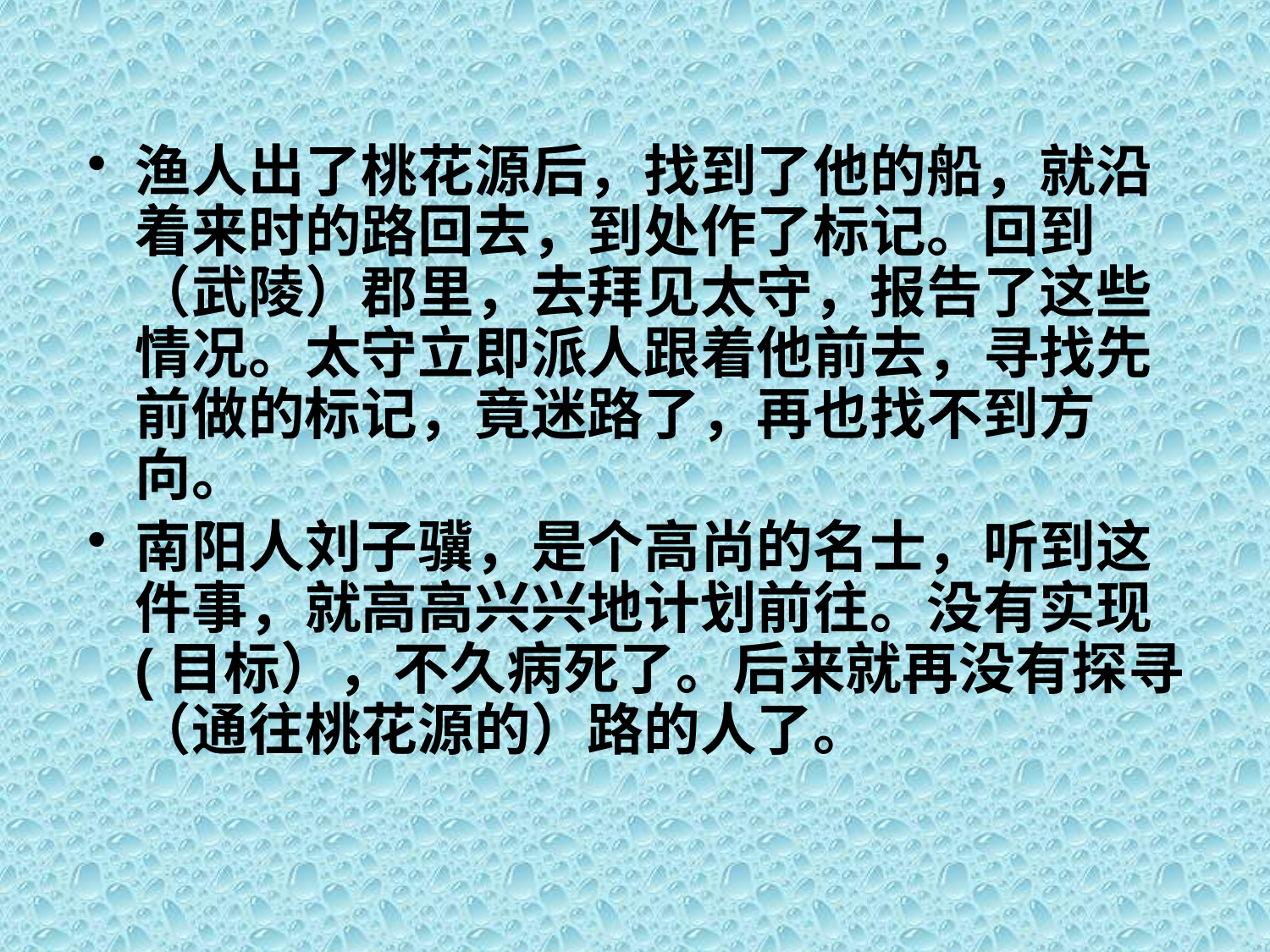

渔人出了桃花源后，找到了他的船，就沿着来时的路回去，到处作了标记。回到（武陵）郡里，去拜见太守，报告了这些情况。太守立即派人跟着他前去，寻找先前做的标记，竟迷路了，再也找不到方向。
南阳人刘子骥，是个高尚的名士，听到这件事，就高高兴兴地计划前往。没有实现(目标），不久病死了。后来就再没有探寻（通往桃花源的）路的人了。